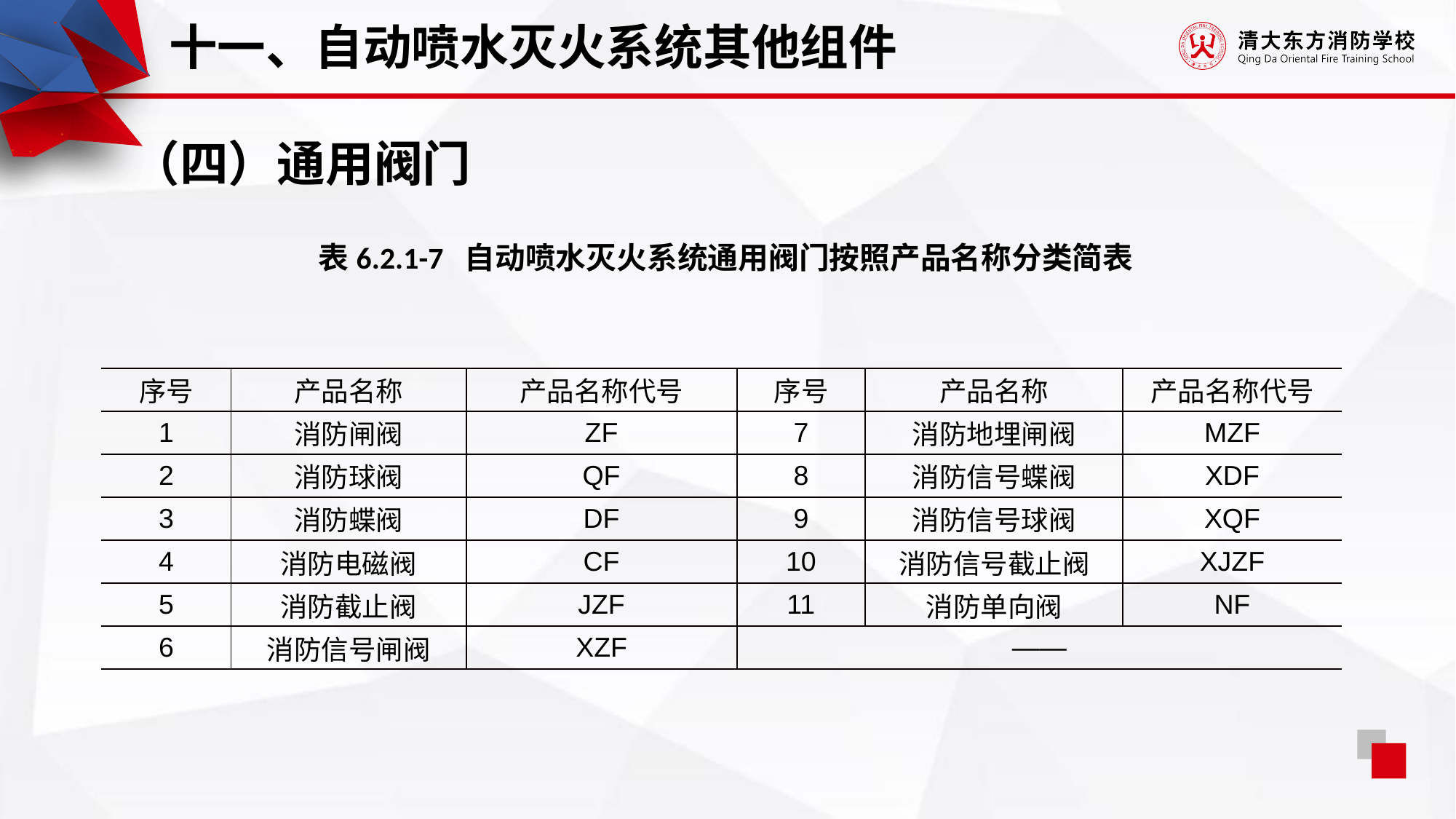

十一、自动喷水灭火系统其他组件

（四）通用阀门
表6.2.1-7  自动喷水灭火系统通用阀门按照产品名称分类简表
| 序号 | 产品名称 | 产品名称代号 | 序号 | 产品名称 | 产品名称代号 |
| --- | --- | --- | --- | --- | --- |
| 1 | 消防闸阀 | ZF | 7 | 消防地埋闸阀 | MZF |
| 2 | 消防球阀 | QF | 8 | 消防信号蝶阀 | XDF |
| 3 | 消防蝶阀 | DF | 9 | 消防信号球阀 | XQF |
| 4 | 消防电磁阀 | CF | 10 | 消防信号截止阀 | XJZF |
| 5 | 消防截止阀 | JZF | 11 | 消防单向阀 | NF |
| 6 | 消防信号闸阀 | XZF | —— |  |  |